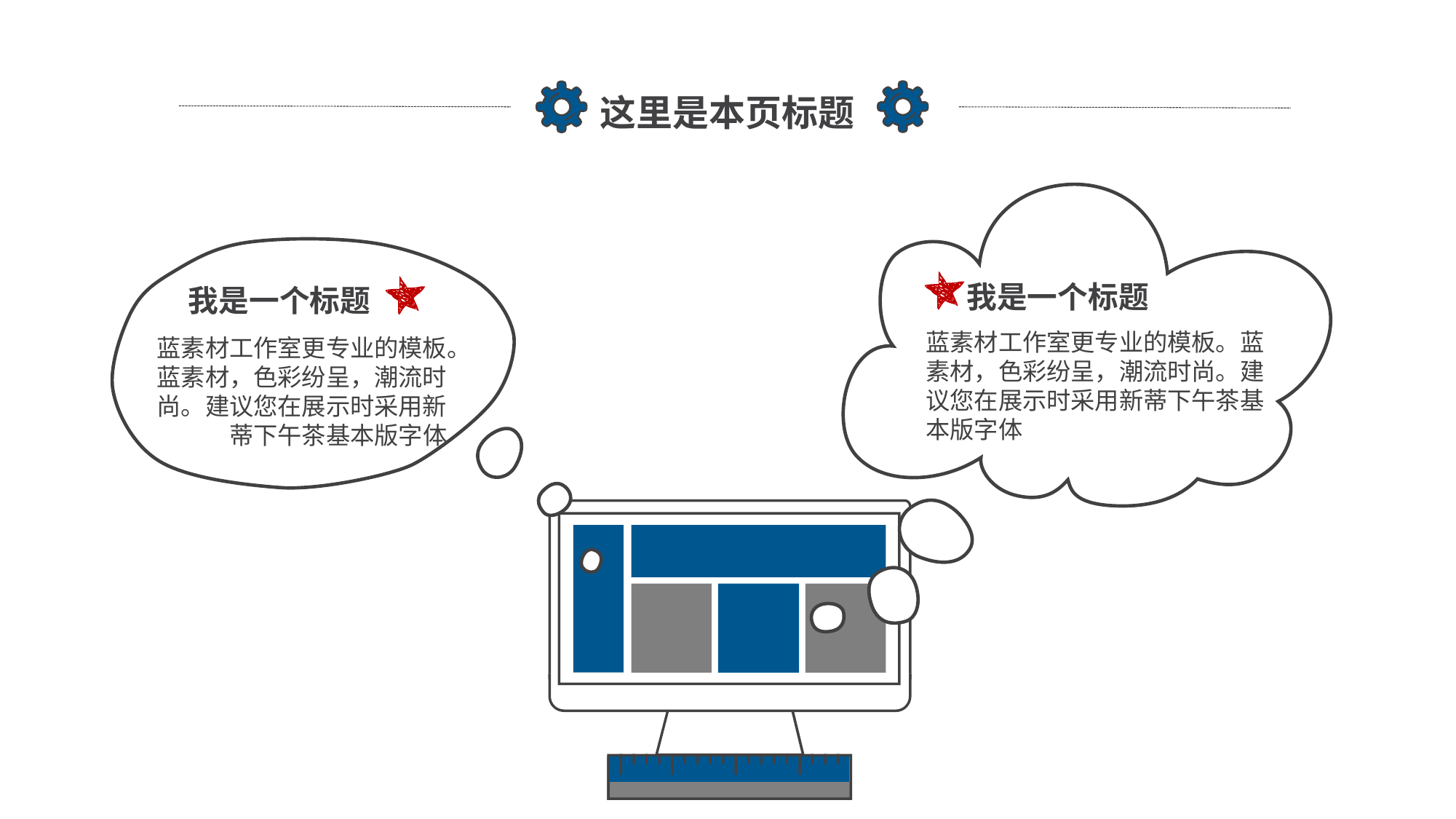

这里是本页标题

我是一个标题
我是一个标题

蓝素材工作室更专业的模板。蓝素材，色彩纷呈，潮流时尚。建议您在展示时采用新蒂下午茶基本版字体
蓝素材工作室更专业的模板。蓝素材，色彩纷呈，潮流时尚。建议您在展示时采用新蒂下午茶基本版字体